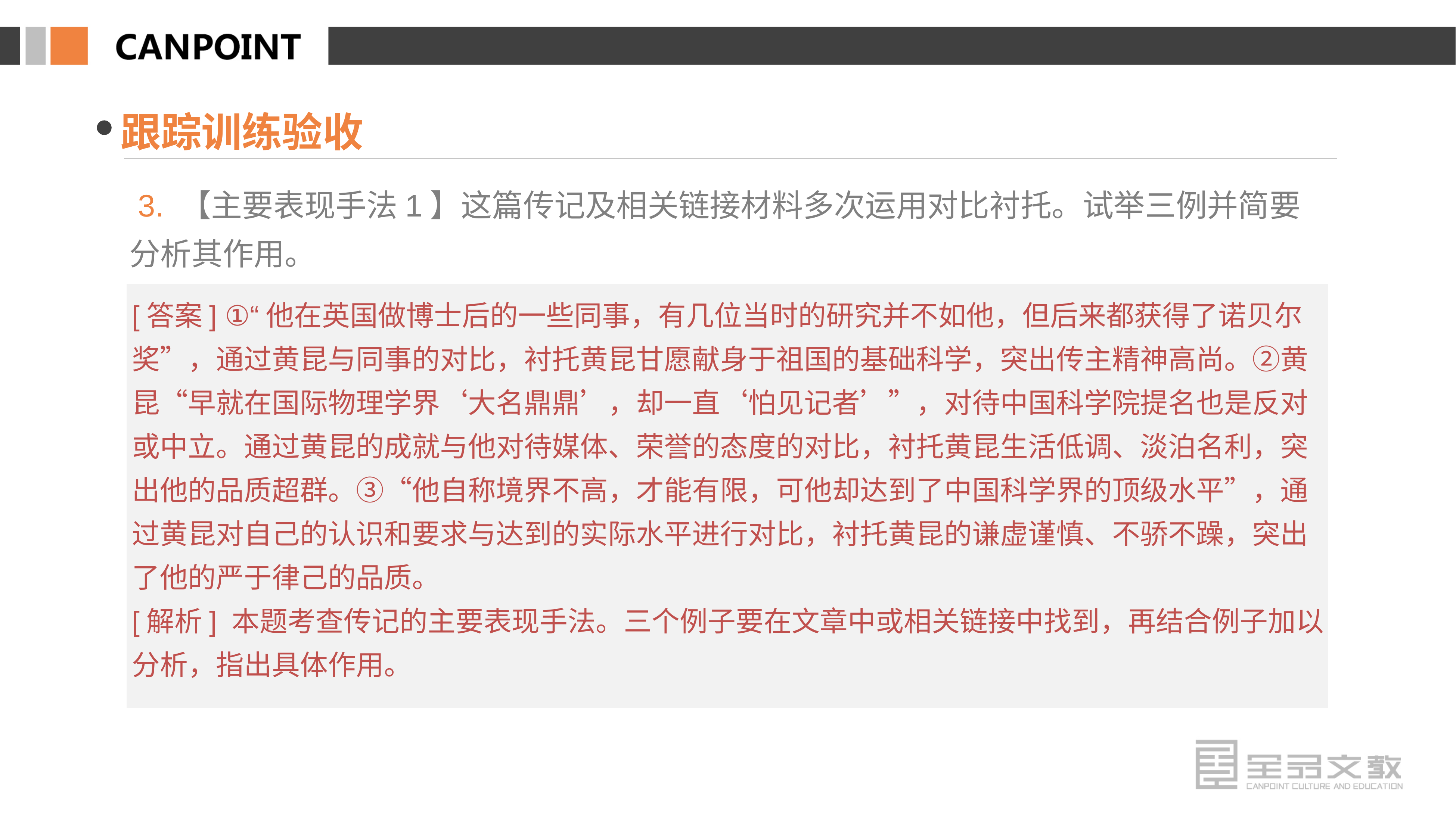

跟踪训练验收

 3. 【主要表现手法1】这篇传记及相关链接材料多次运用对比衬托。试举三例并简要分析其作用。

[答案] ①“他在英国做博士后的一些同事，有几位当时的研究并不如他，但后来都获得了诺贝尔奖”，通过黄昆与同事的对比，衬托黄昆甘愿献身于祖国的基础科学，突出传主精神高尚。②黄昆“早就在国际物理学界‘大名鼎鼎’，却一直‘怕见记者’”，对待中国科学院提名也是反对或中立。通过黄昆的成就与他对待媒体、荣誉的态度的对比，衬托黄昆生活低调、淡泊名利，突出他的品质超群。③“他自称境界不高，才能有限，可他却达到了中国科学界的顶级水平”，通过黄昆对自己的认识和要求与达到的实际水平进行对比，衬托黄昆的谦虚谨慎、不骄不躁，突出了他的严于律己的品质。
[解析] 本题考查传记的主要表现手法。三个例子要在文章中或相关链接中找到，再结合例子加以分析，指出具体作用。